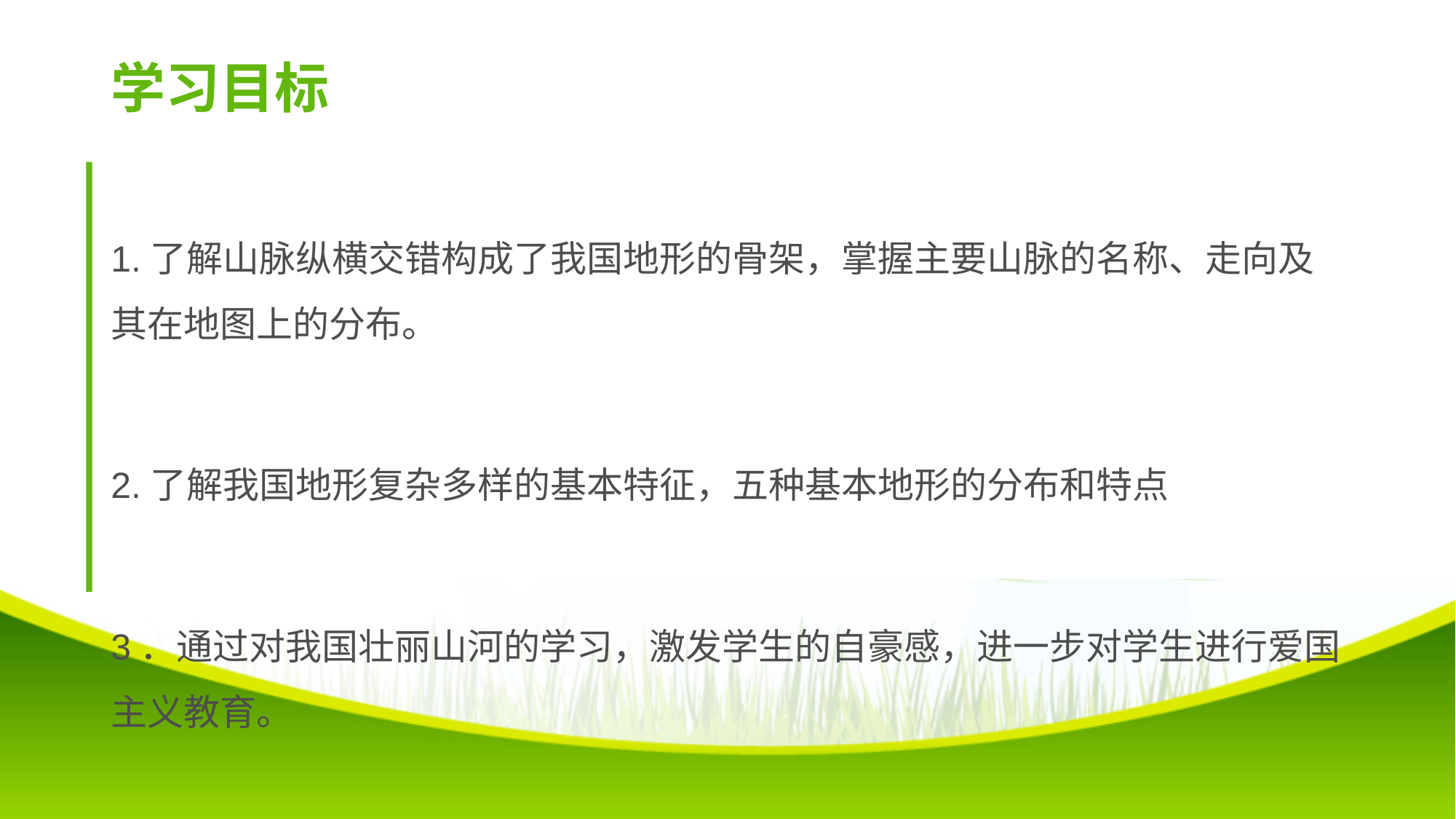

# 学习目标

1.了解山脉纵横交错构成了我国地形的骨架，掌握主要山脉的名称、走向及其在地图上的分布。

2.了解我国地形复杂多样的基本特征，五种基本地形的分布和特点

3．通过对我国壮丽山河的学习，激发学生的自豪感，进一步对学生进行爱国主义教育。